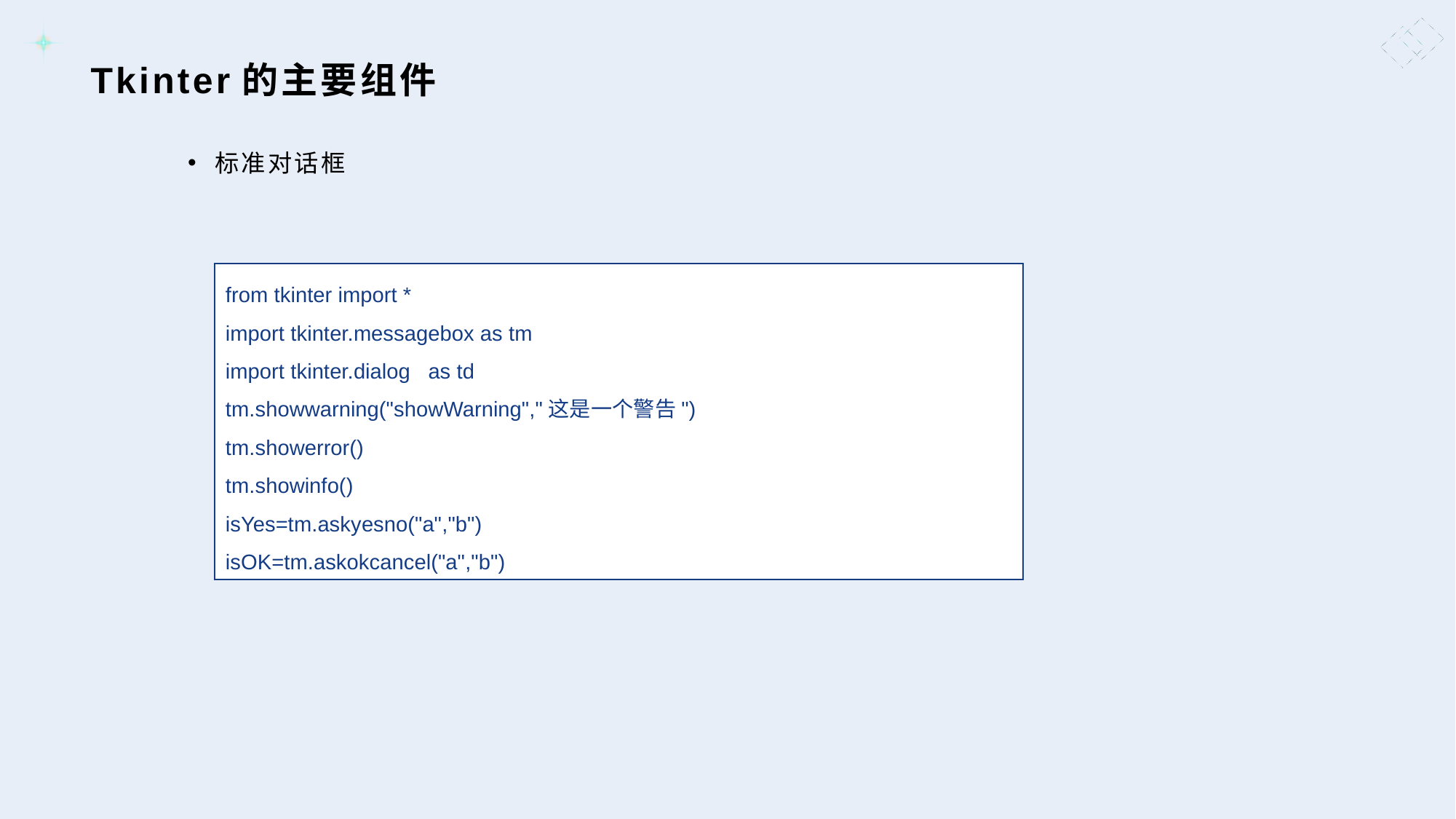

# Tkinter的主要组件
标准对话框

from tkinter import *
import tkinter.messagebox as tm
import tkinter.dialog   as td
tm.showwarning("showWarning","这是一个警告")
tm.showerror()
tm.showinfo()
isYes=tm.askyesno("a","b")
isOK=tm.askokcancel("a","b")